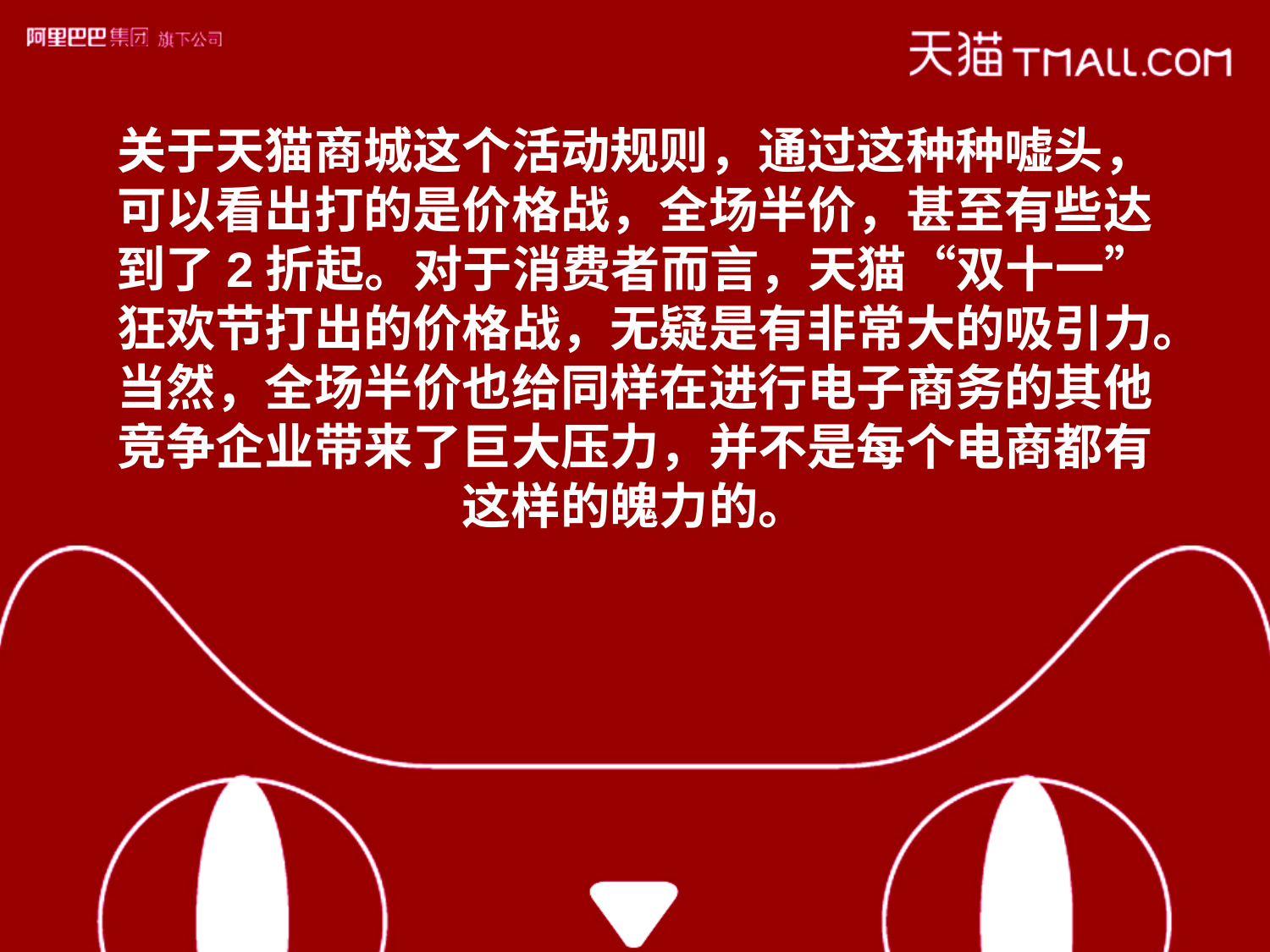

# 关于天猫商城这个活动规则，通过这种种嘘头，可以看出打的是价格战，全场半价，甚至有些达到了2折起。对于消费者而言，天猫“双十一”狂欢节打出的价格战，无疑是有非常大的吸引力。当然，全场半价也给同样在进行电子商务的其他竞争企业带来了巨大压力，并不是每个电商都有这样的魄力的。